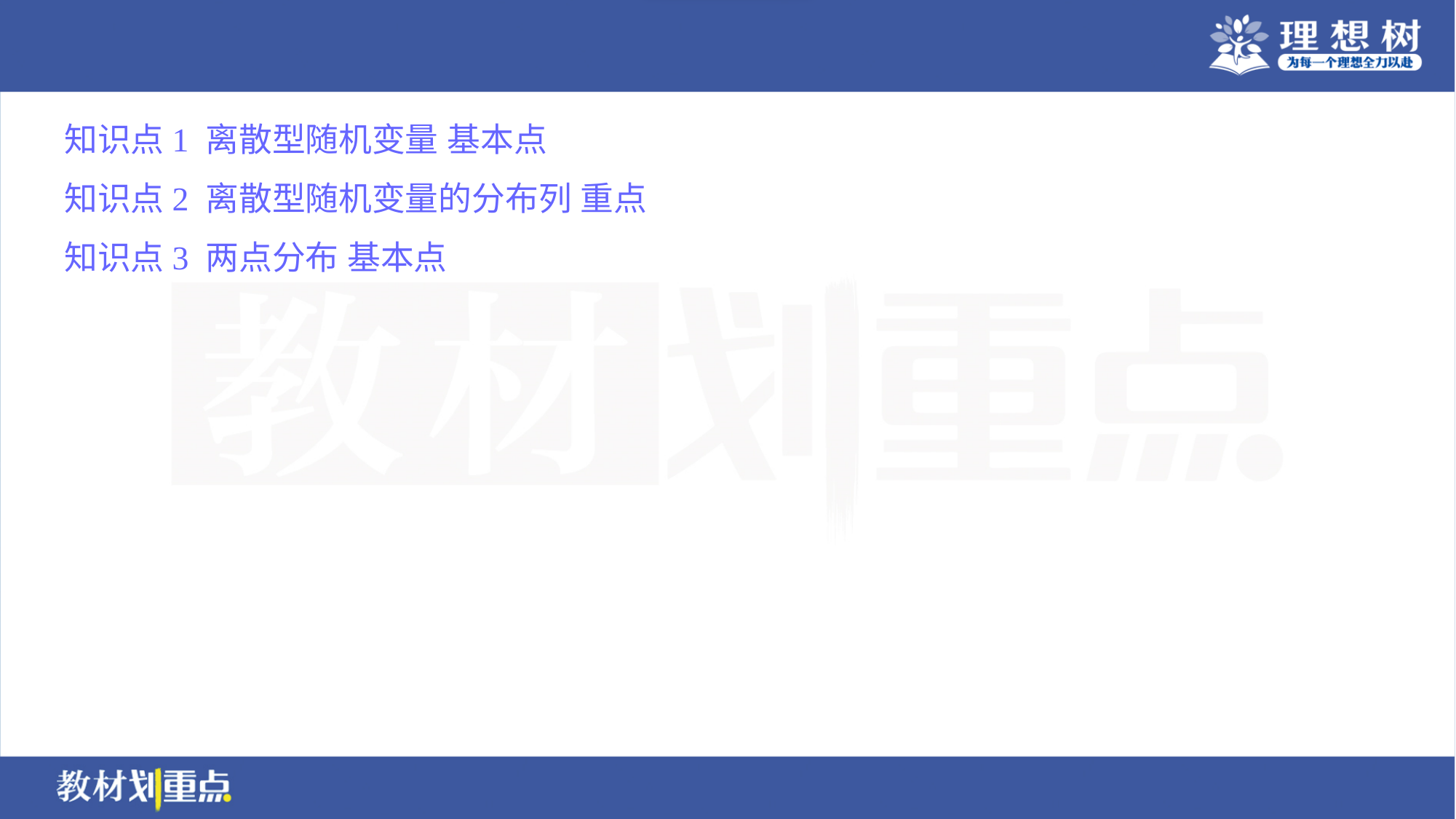

知识点1 离散型随机变量 基本点
知识点2 离散型随机变量的分布列 重点
知识点3 两点分布 基本点